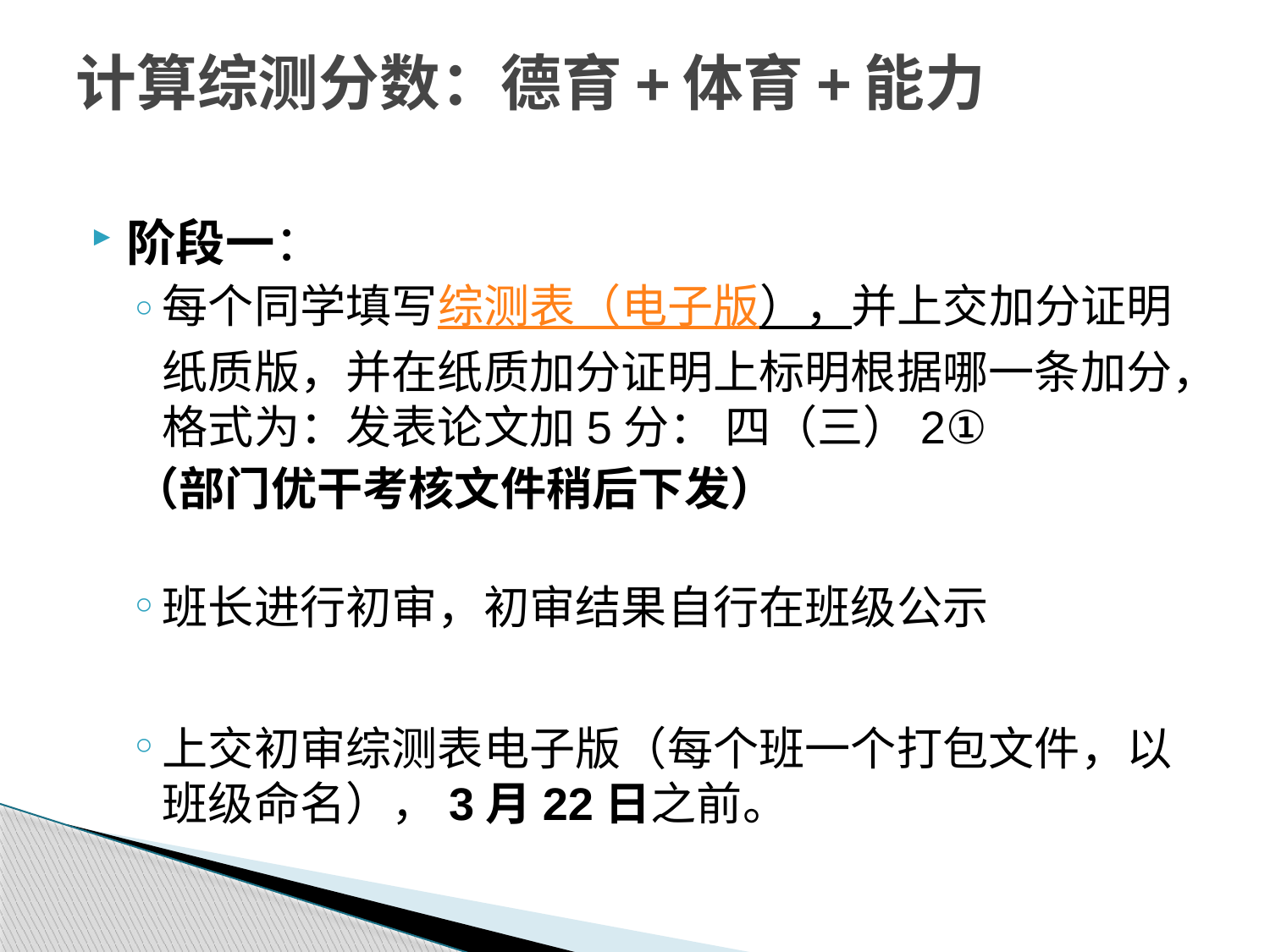

# 计算综测分数：德育+体育+能力
阶段一：
每个同学填写综测表（电子版），并上交加分证明纸质版，并在纸质加分证明上标明根据哪一条加分，格式为：发表论文加5分： 四（三）2①
   （部门优干考核文件稍后下发）

班长进行初审，初审结果自行在班级公示

上交初审综测表电子版（每个班一个打包文件，以班级命名），3月22日之前。